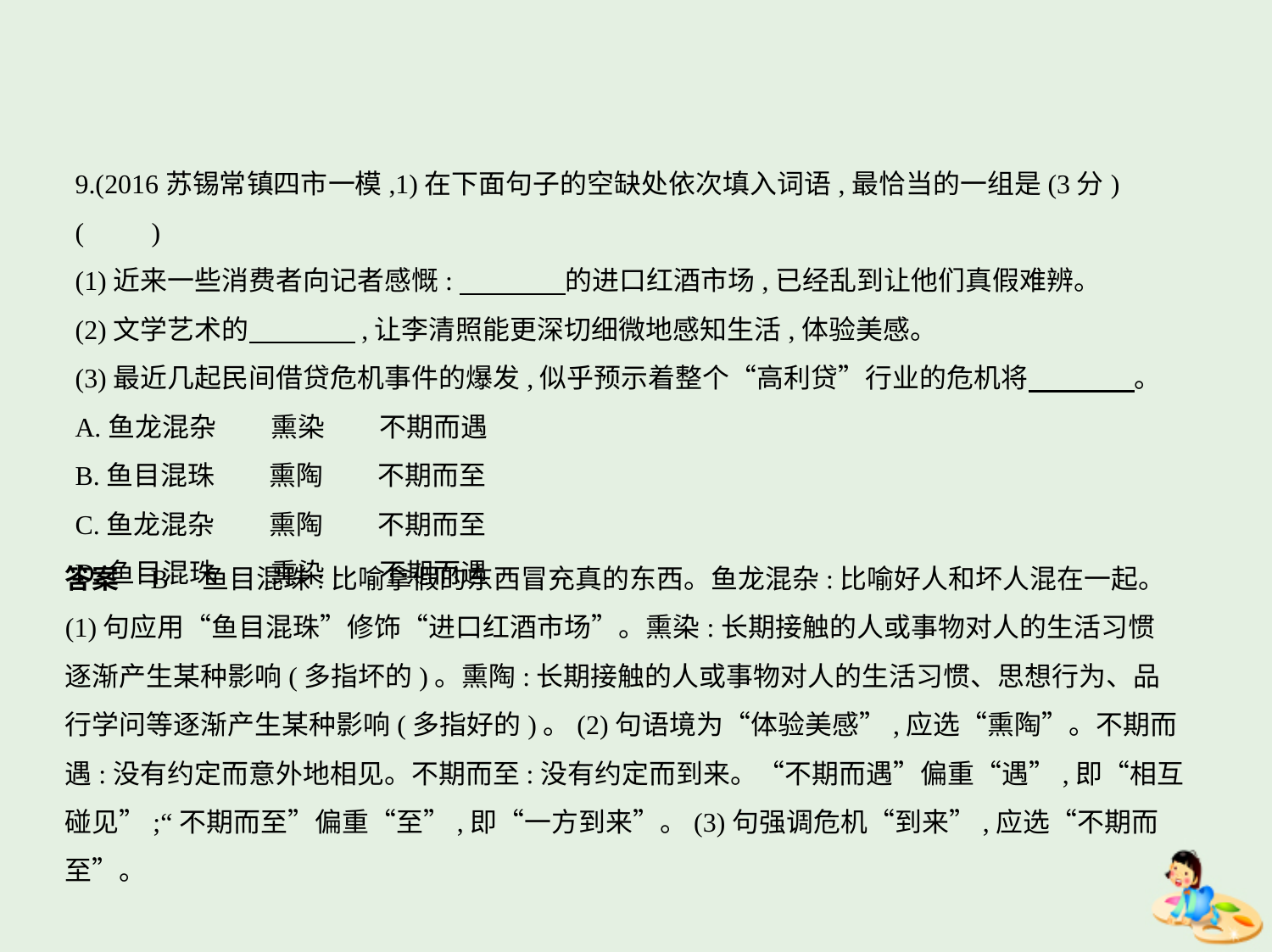

9.(2016苏锡常镇四市一模,1)在下面句子的空缺处依次填入词语,最恰当的一组是(3分) (    　)
(1)近来一些消费者向记者感慨:　　　    的进口红酒市场,已经乱到让他们真假难辨。
(2)文学艺术的　　　    ,让李清照能更深切细微地感知生活,体验美感。
(3)最近几起民间借贷危机事件的爆发,似乎预示着整个“高利贷”行业的危机将　　　    。
A.鱼龙混杂　　熏染　　不期而遇
B.鱼目混珠　　熏陶　　不期而至
C.鱼龙混杂　　熏陶　　不期而至
D.鱼目混珠　　熏染　　不期而遇
答案    B    鱼目混珠:比喻拿假的东西冒充真的东西。鱼龙混杂:比喻好人和坏人混在一起。
(1)句应用“鱼目混珠”修饰“进口红酒市场”。熏染:长期接触的人或事物对人的生活习惯
逐渐产生某种影响(多指坏的)。熏陶:长期接触的人或事物对人的生活习惯、思想行为、品
行学问等逐渐产生某种影响(多指好的)。(2)句语境为“体验美感”,应选“熏陶”。不期而
遇:没有约定而意外地相见。不期而至:没有约定而到来。“不期而遇”偏重“遇”,即“相互
碰见”;“不期而至”偏重“至”,即“一方到来”。(3)句强调危机“到来”,应选“不期而
至”。